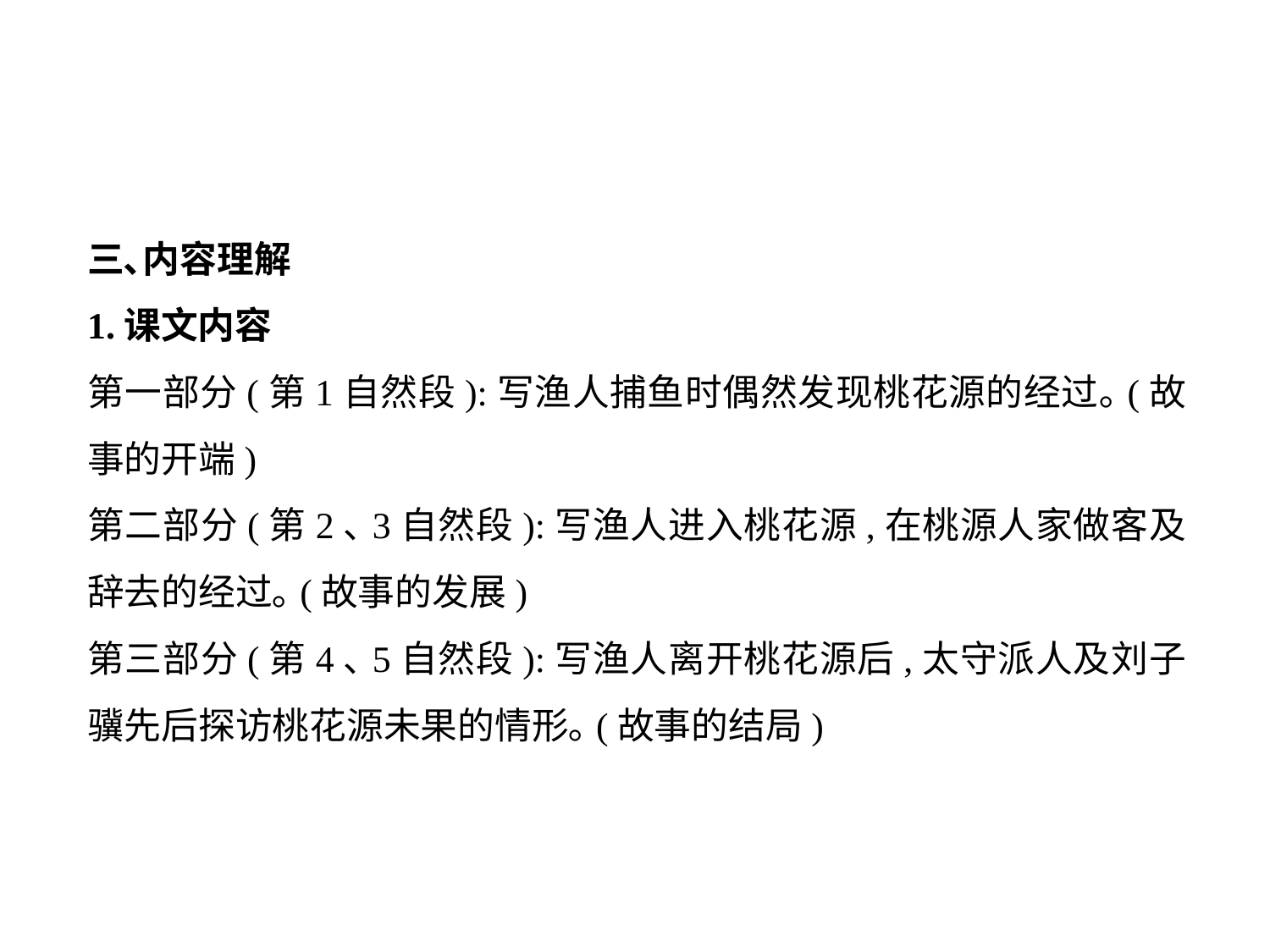

三､内容理解
1.课文内容
第一部分(第1自然段):写渔人捕鱼时偶然发现桃花源的经过｡(故事的开端)
第二部分(第2､3自然段):写渔人进入桃花源,在桃源人家做客及辞去的经过｡(故事的发展)
第三部分(第4､5自然段):写渔人离开桃花源后,太守派人及刘子骥先后探访桃花源未果的情形｡(故事的结局)